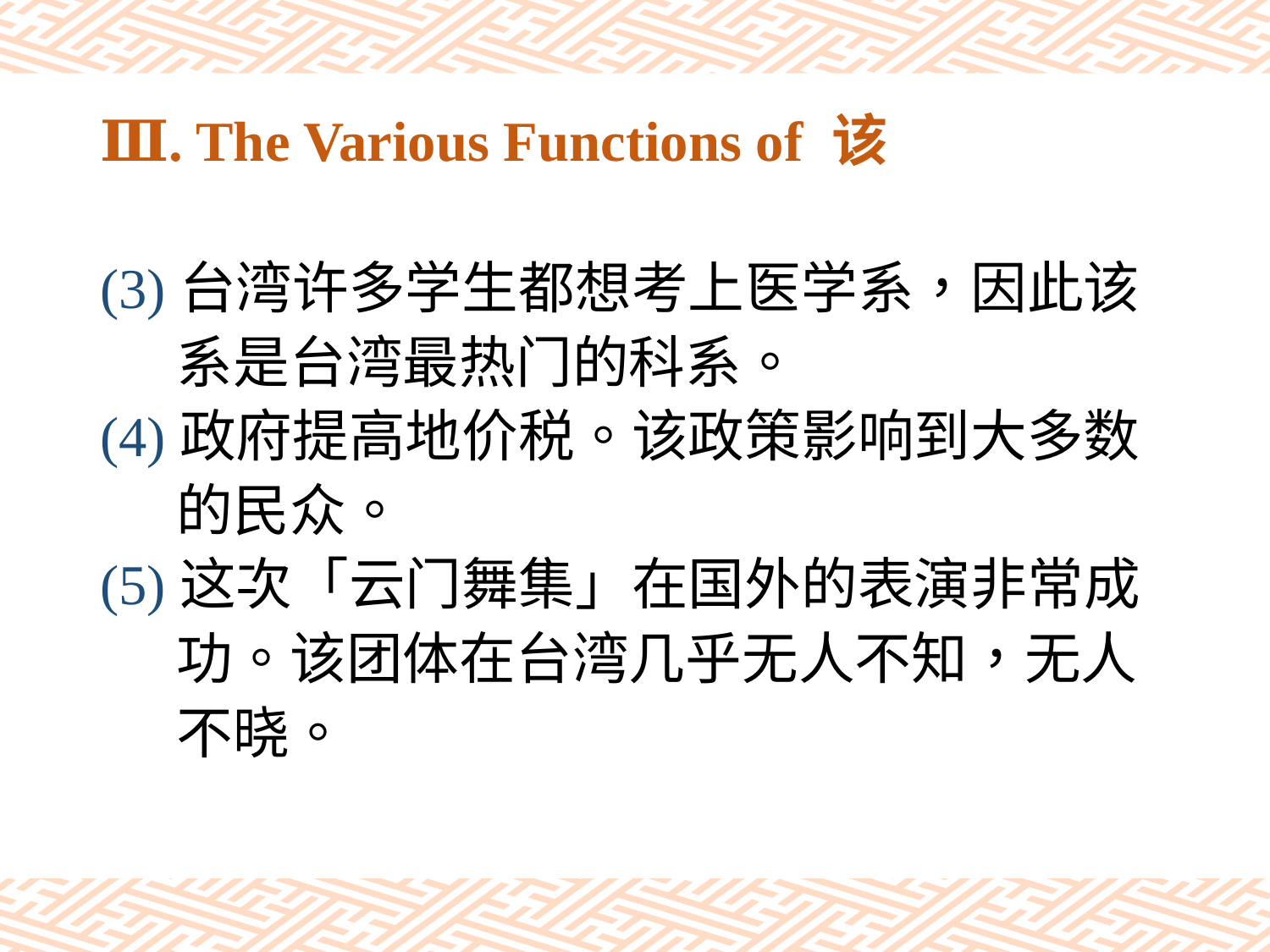

# Ⅲ. The Various Functions of 该
(3)台湾许多学生都想考上医学系，因此该
     系是台湾最热门的科系。
(4)政府提高地价税。该政策影响到大多数
     的民众。
(5)这次「云门舞集」在国外的表演非常成
     功。该团体在台湾几乎无人不知，无人
     不晓。